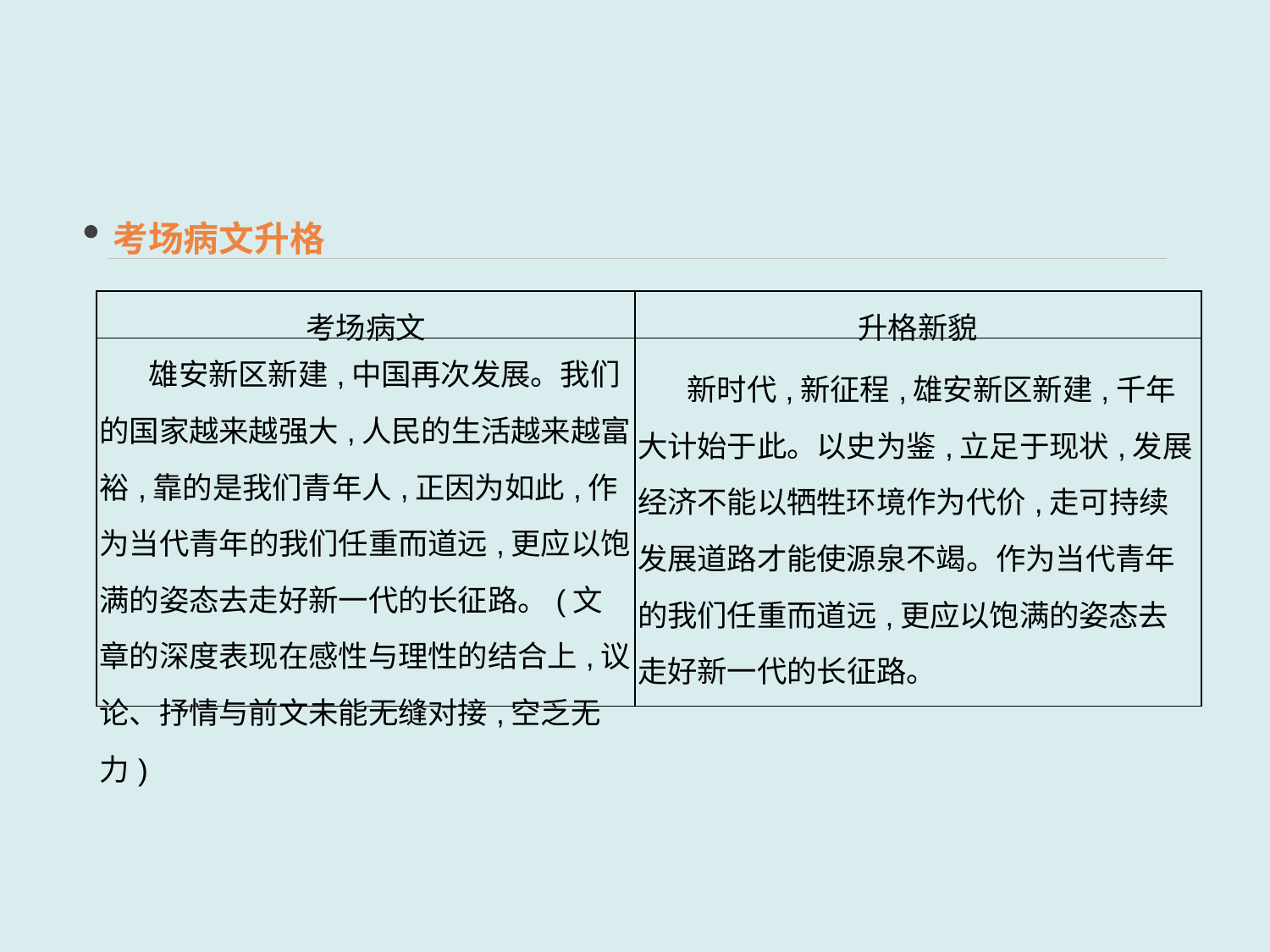

考场病文升格

| 考场病文 | 升格新貌 |
| --- | --- |
| 雄安新区新建,中国再次发展。我们的国家越来越强大,人民的生活越来越富裕,靠的是我们青年人,正因为如此,作为当代青年的我们任重而道远,更应以饱满的姿态去走好新一代的长征路。(文章的深度表现在感性与理性的结合上,议论、抒情与前文未能无缝对接,空乏无力) | 新时代,新征程,雄安新区新建,千年大计始于此。以史为鉴,立足于现状,发展经济不能以牺牲环境作为代价,走可持续发展道路才能使源泉不竭。作为当代青年的我们任重而道远,更应以饱满的姿态去走好新一代的长征路。 |